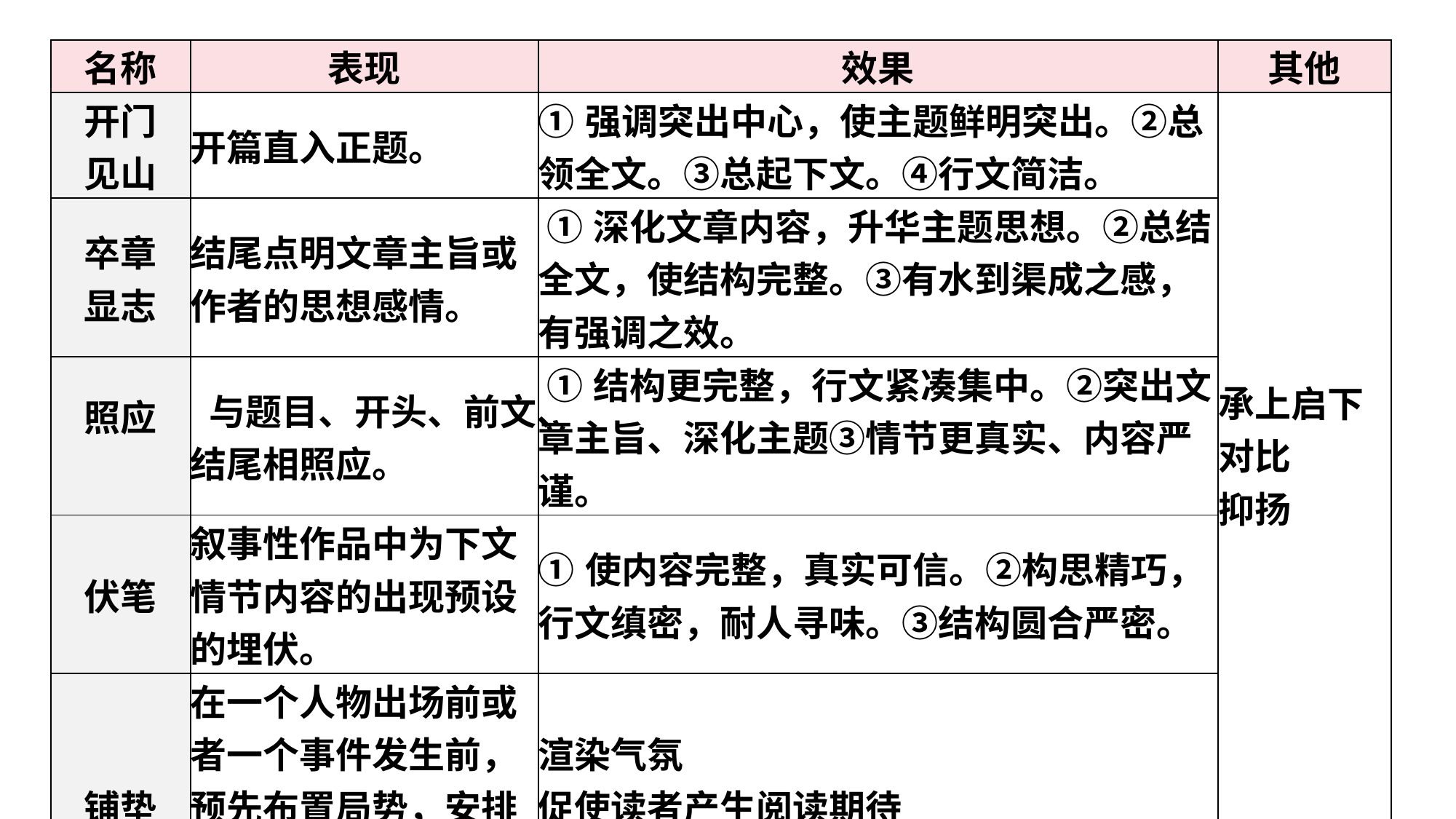

| 名称 | 表现 | 效果 | 其他 |
| --- | --- | --- | --- |
| 开门 见山 | 开篇直入正题。 | ①强调突出中心，使主题鲜明突出。②总领全文。③总起下文。④行文简洁。 | 承上启下 对比 抑扬 |
| 卒章 显志 | 结尾点明文章主旨或作者的思想感情。 | ①深化文章内容，升华主题思想。②总结全文，使结构完整。③有水到渠成之感，有强调之效。 |  |
| 照应 | 与题目、开头、前文、结尾相照应。 | ①结构更完整，行文紧凑集中。②突出文章主旨、深化主题③情节更真实、内容严谨。 |  |
| 伏笔 | 叙事性作品中为下文情节内容的出现预设的埋伏。 | ①使内容完整，真实可信。②构思精巧，行文缜密，耐人寻味。③结构圆合严密。 |  |
| 铺垫 | 在一个人物出场前或者一个事件发生前，预先布置局势，安排一些情节场景作为征兆，制造气氛。 | 渲染气氛 促使读者产生阅读期待 增强了作品的吸引力。 |  |